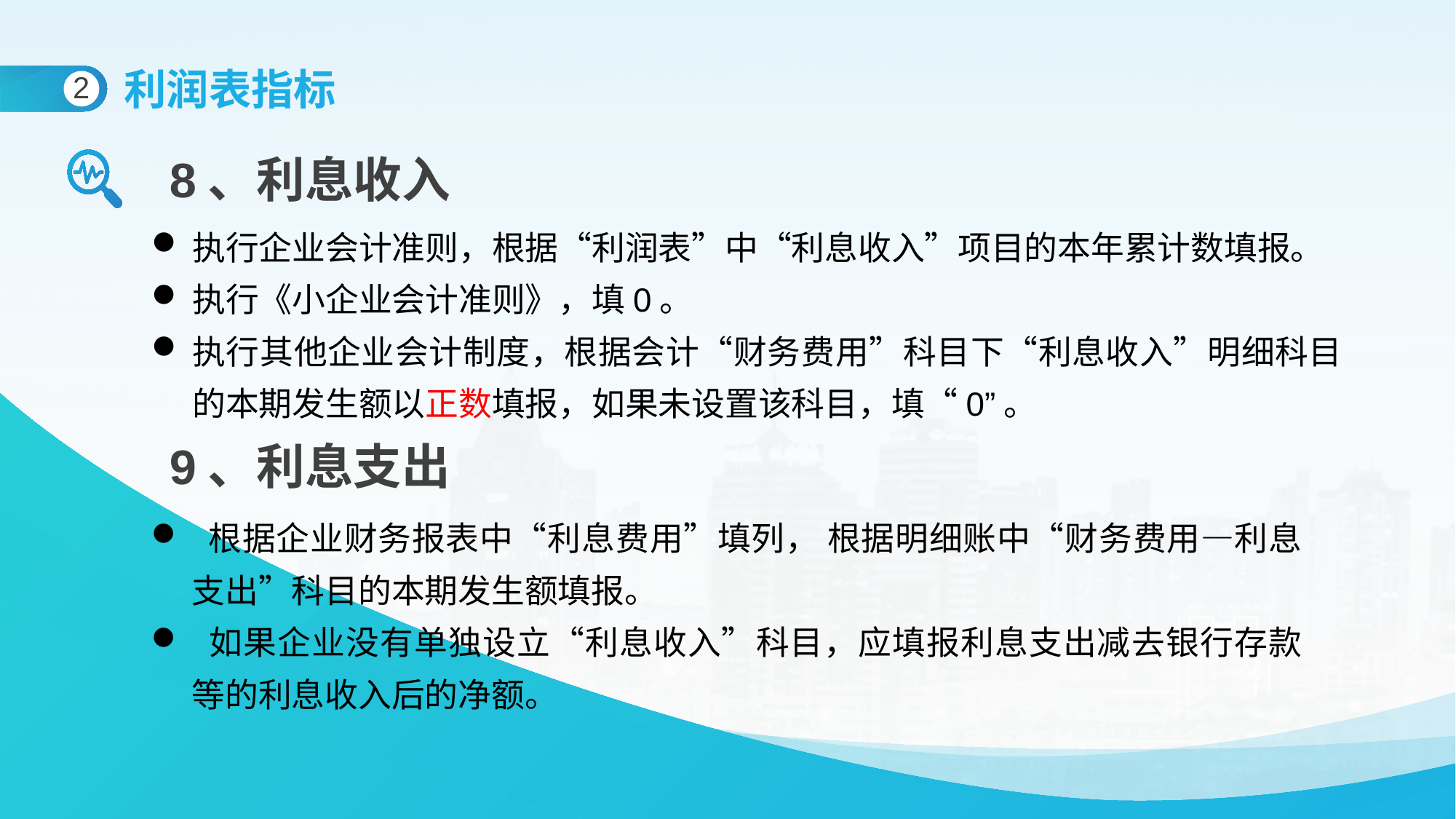

利润表指标
2
8、利息收入

执行企业会计准则，根据“利润表”中“利息收入”项目的本年累计数填报。
执行《小企业会计准则》，填0。
执行其他企业会计制度，根据会计“财务费用”科目下“利息收入”明细科目的本期发生额以正数填报，如果未设置该科目，填“0”。
9、利息支出
 根据企业财务报表中“利息费用”填列， 根据明细账中“财务费用—利息支出”科目的本期发生额填报。
 如果企业没有单独设立“利息收入”科目，应填报利息支出减去银行存款等的利息收入后的净额。